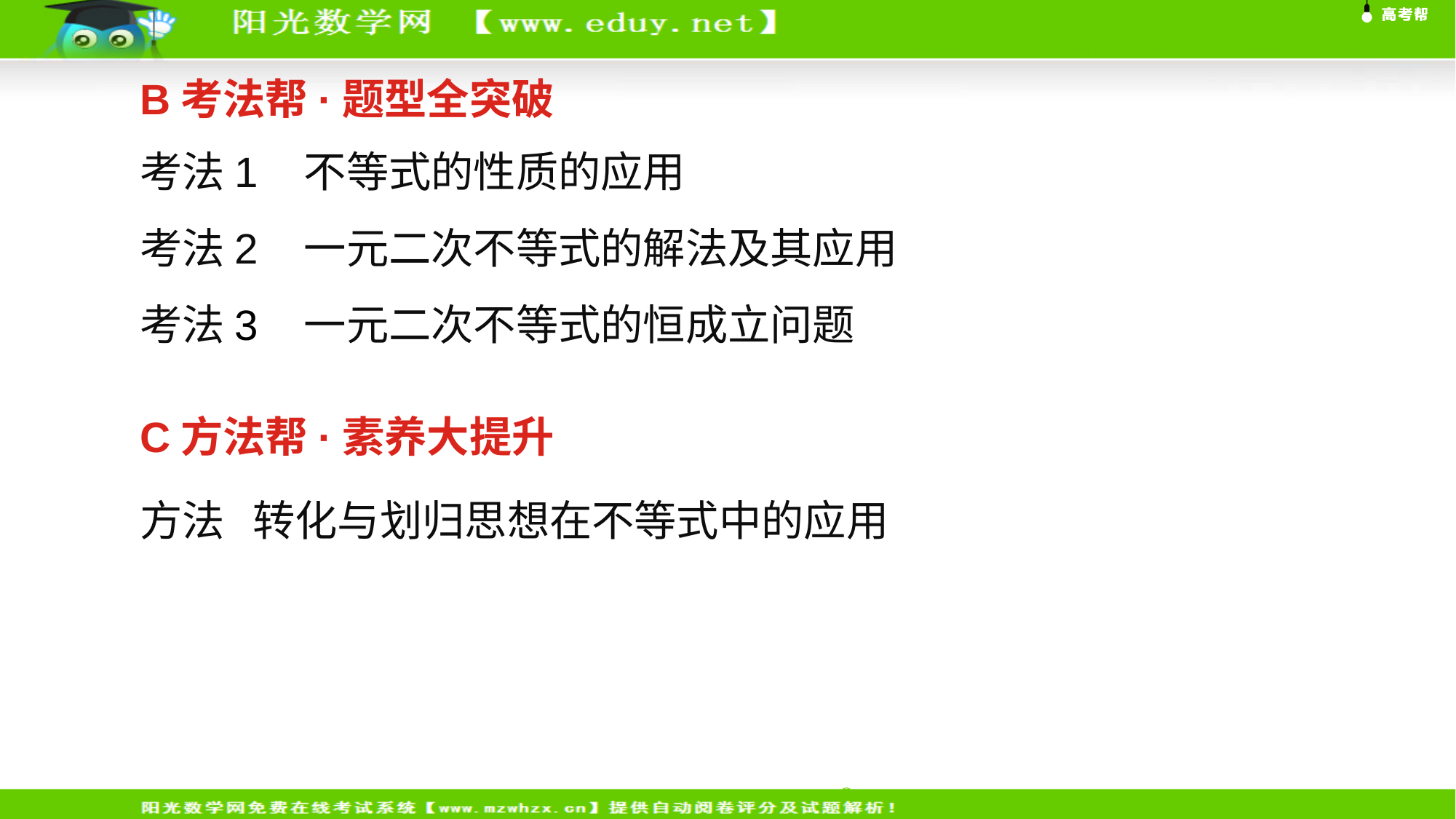

B考法帮·题型全突破
考法1   不等式的性质的应用
考法2   一元二次不等式的解法及其应用
考法3   一元二次不等式的恒成立问题
C方法帮·素养大提升
方法   转化与划归思想在不等式中的应用